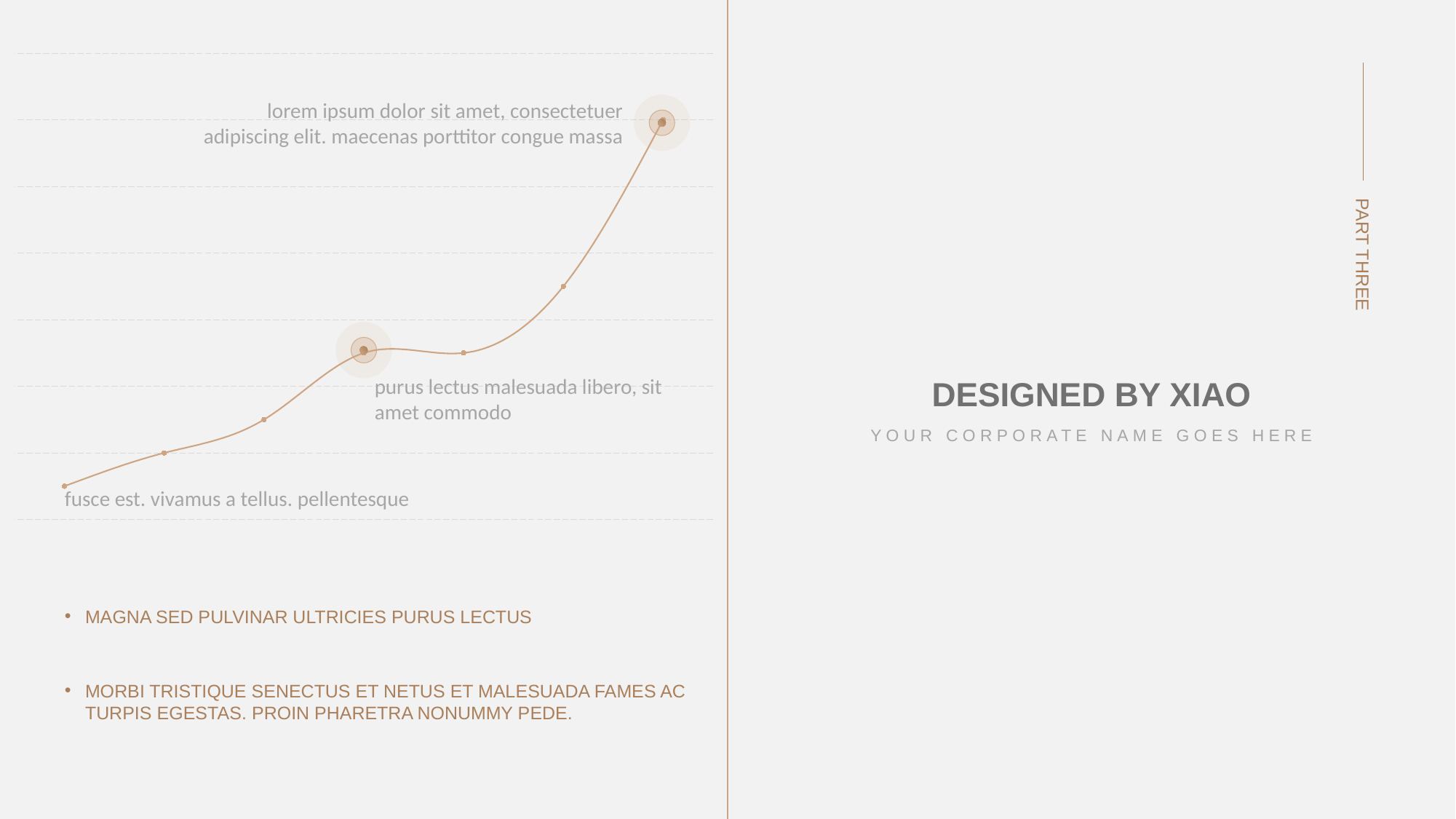

### Chart

| Category | 系列 3 |
|---|---|
| 类别 1 | 1.0 |
| 类别 2 | 2.0 |
| 类别 3 | 3.0 |
| 类别 4 | 5.0 |
lorem ipsum dolor sit amet, consectetuer adipiscing elit. maecenas porttitor congue massa

PART THREE

purus lectus malesuada libero, sit amet commodo
DESIGNED BY XIAO
YOUR CORPORATE NAME GOES HERE
fusce est. vivamus a tellus. pellentesque
MAGNA SED PULVINAR ULTRICIES PURUS LECTUS
MORBI TRISTIQUE SENECTUS ET NETUS ET MALESUADA FAMES AC TURPIS EGESTAS. PROIN PHARETRA NONUMMY PEDE.